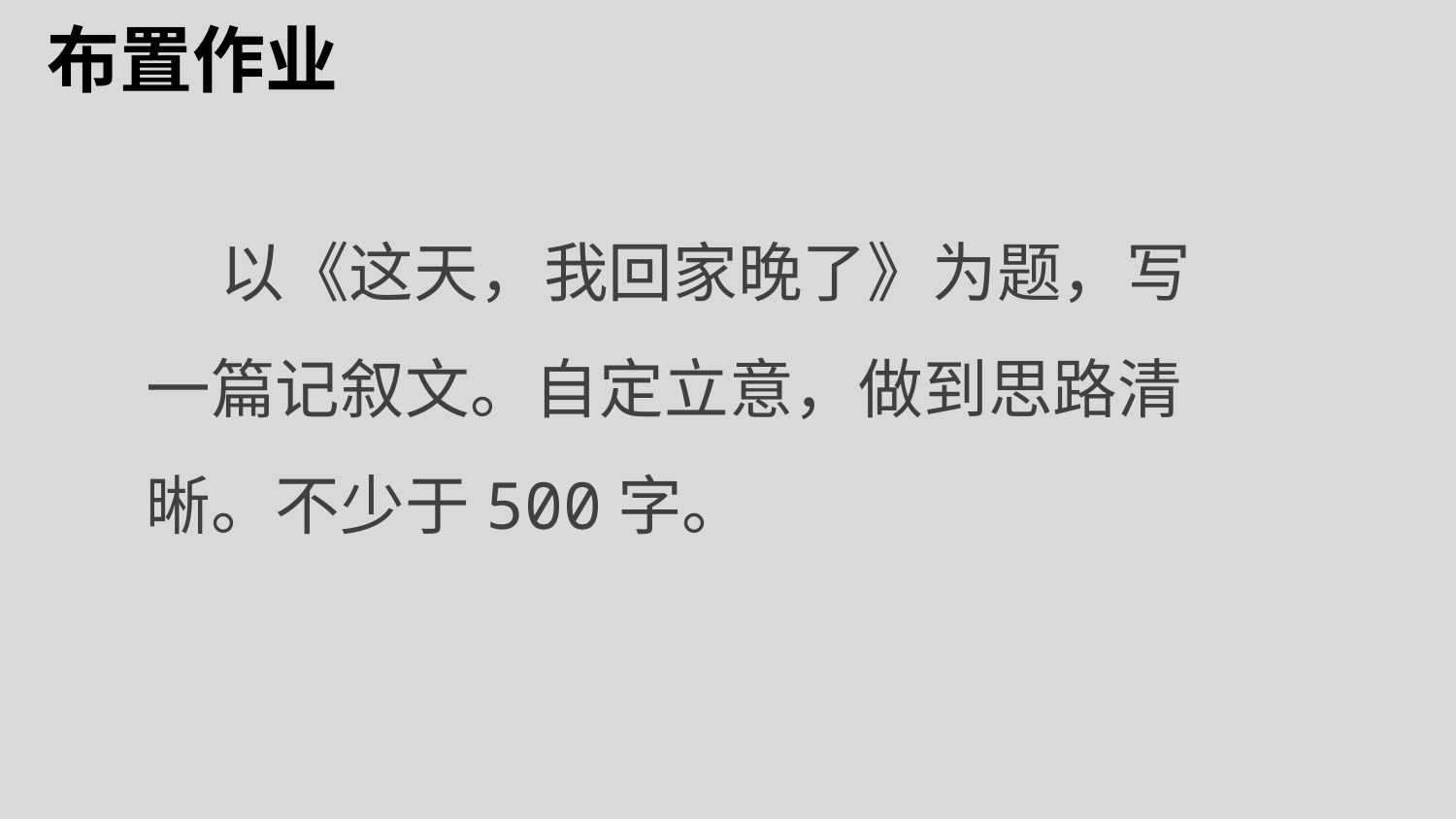

布置作业
    以《这天，我回家晚了》为题，写一篇记叙文。自定立意，做到思路清晰。不少于500字。